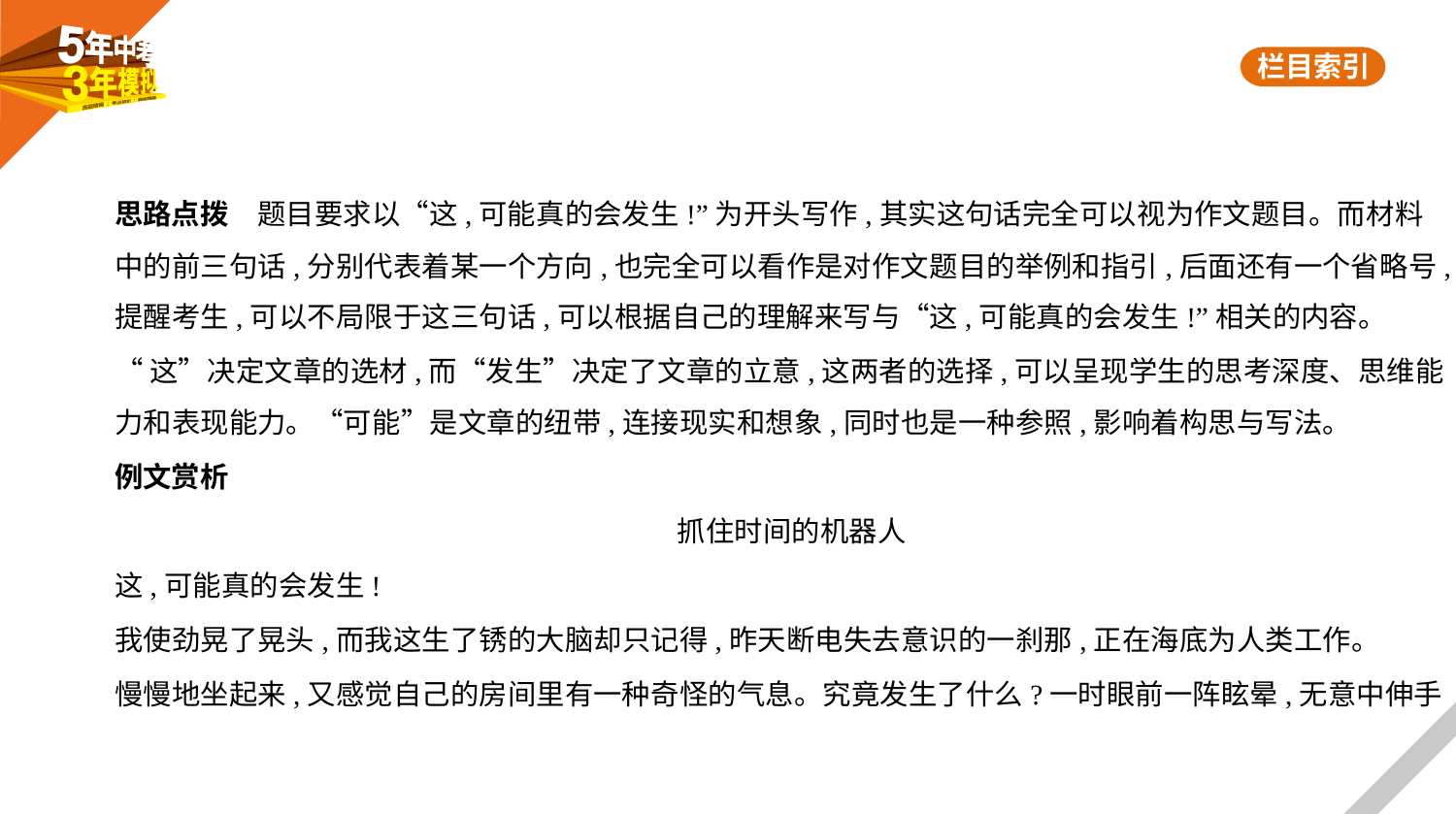

思路点拨　题目要求以“这,可能真的会发生!”为开头写作,其实这句话完全可以视为作文题目。而材料
中的前三句话,分别代表着某一个方向,也完全可以看作是对作文题目的举例和指引,后面还有一个省略号,
提醒考生,可以不局限于这三句话,可以根据自己的理解来写与“这,可能真的会发生!”相关的内容。
“这”决定文章的选材,而“发生”决定了文章的立意,这两者的选择,可以呈现学生的思考深度、思维能
力和表现能力。“可能”是文章的纽带,连接现实和想象,同时也是一种参照,影响着构思与写法。
例文赏析
抓住时间的机器人
这,可能真的会发生!
我使劲晃了晃头,而我这生了锈的大脑却只记得,昨天断电失去意识的一刹那,正在海底为人类工作。
慢慢地坐起来,又感觉自己的房间里有一种奇怪的气息。究竟发生了什么?一时眼前一阵眩晕,无意中伸手